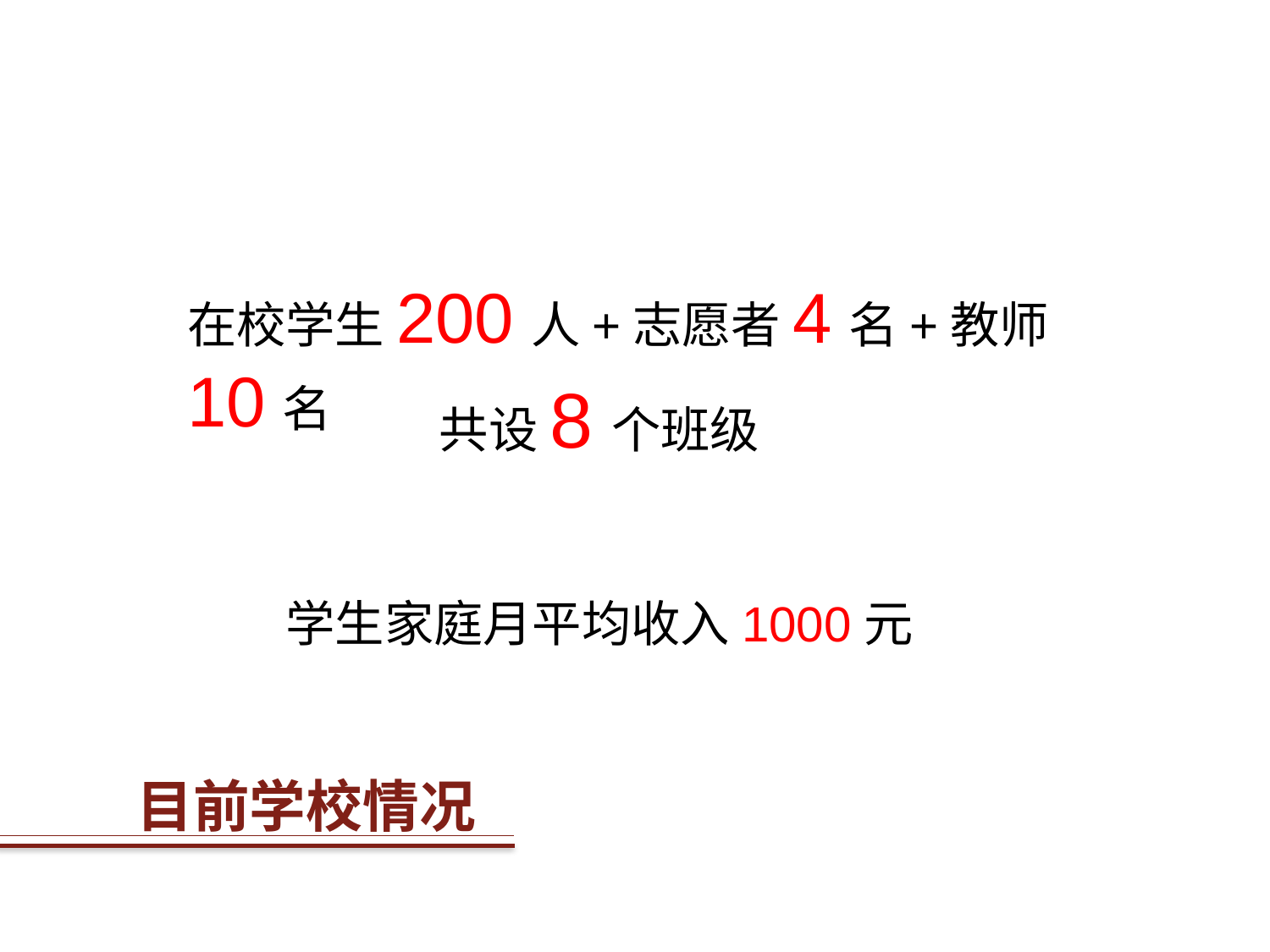

在校学生200人+志愿者4名+教师10名
共设8个班级
学生家庭月平均收入1000元
目前学校情况